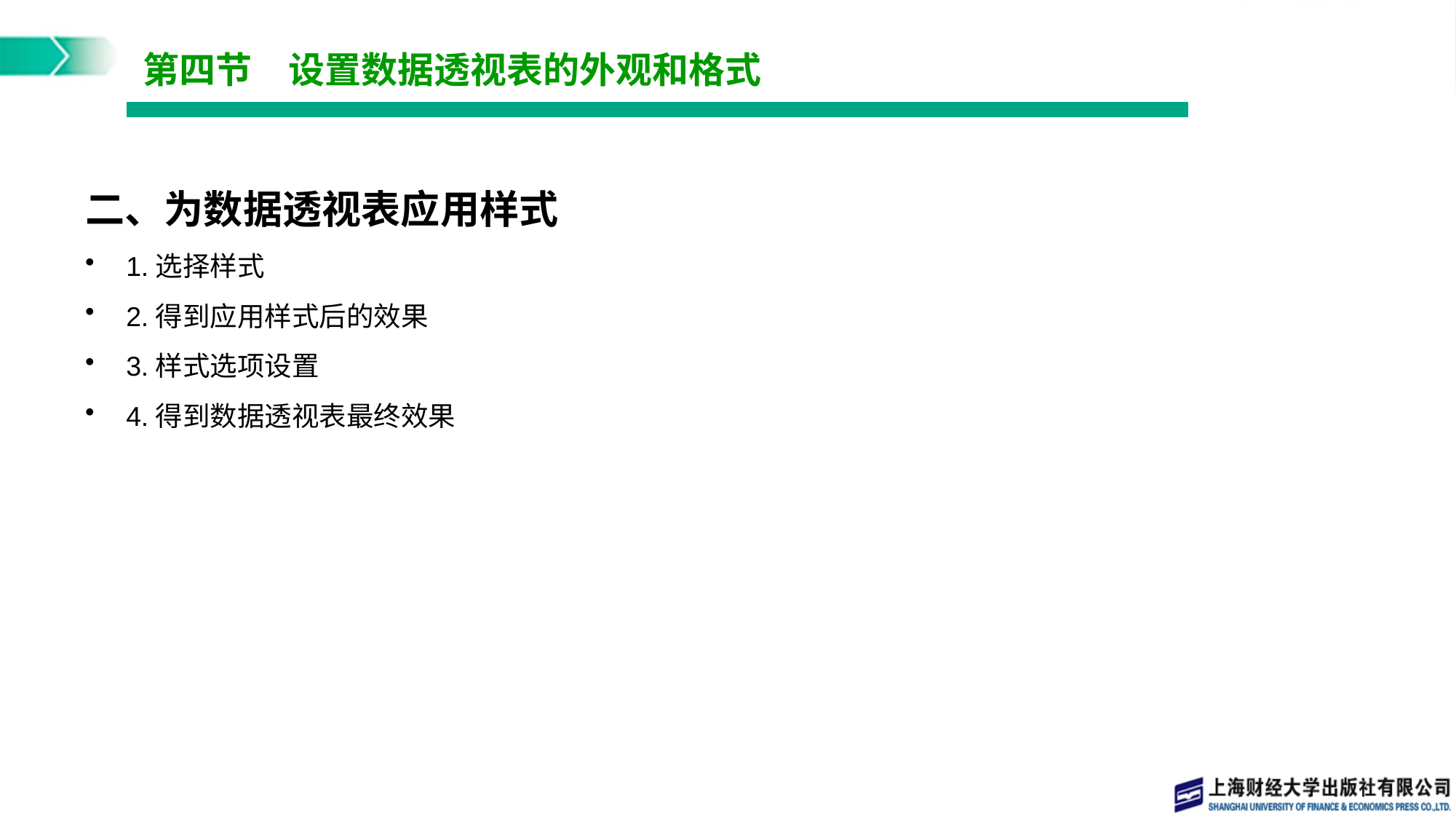

# 第四节　设置数据透视表的外观和格式
二、为数据透视表应用样式
1.选择样式
2.得到应用样式后的效果
3.样式选项设置
4.得到数据透视表最终效果